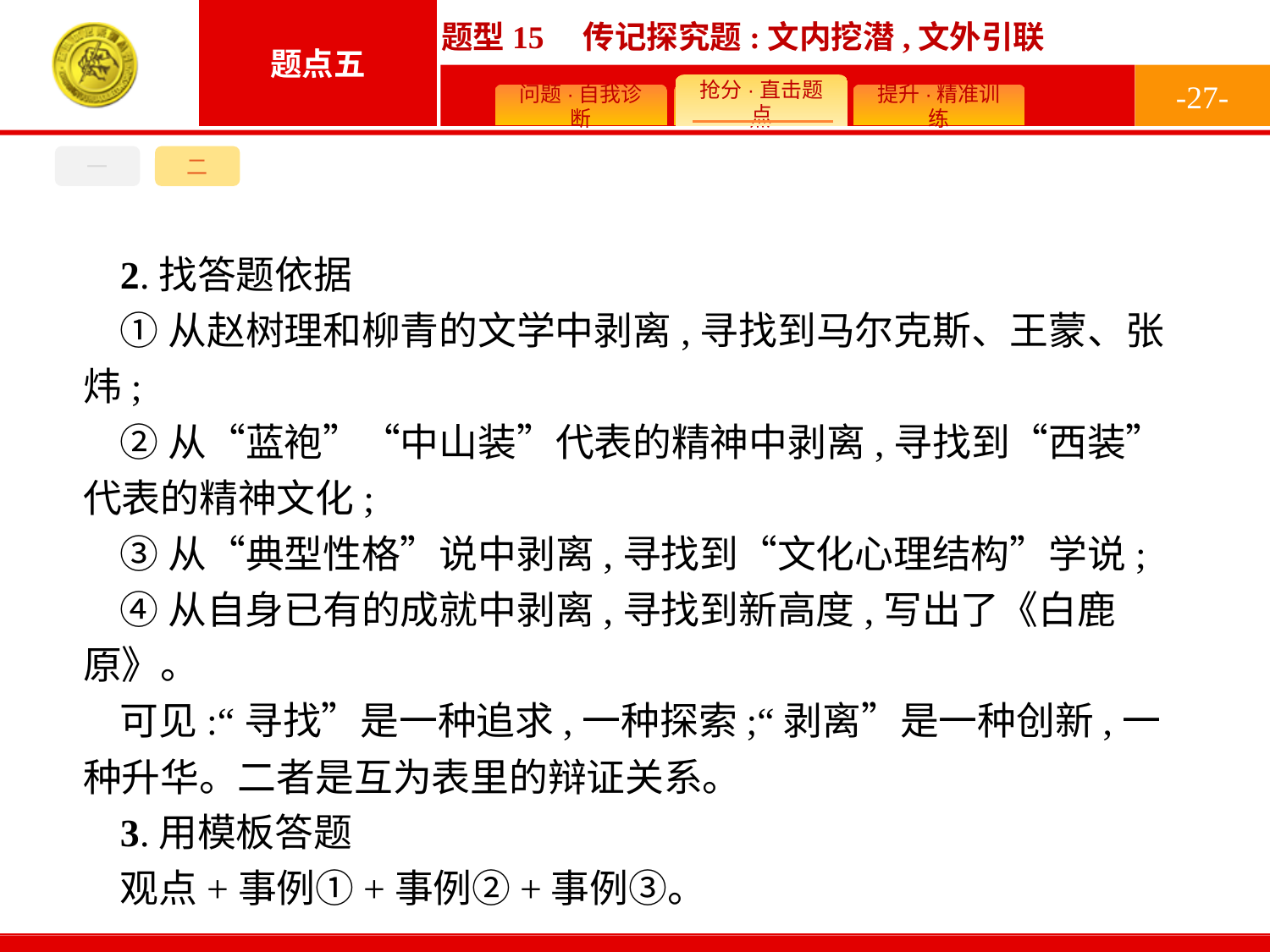

-27-
一
二
2.找答题依据
①从赵树理和柳青的文学中剥离,寻找到马尔克斯、王蒙、张炜;
②从“蓝袍”“中山装”代表的精神中剥离,寻找到“西装”代表的精神文化;
③从“典型性格”说中剥离,寻找到“文化心理结构”学说;
④从自身已有的成就中剥离,寻找到新高度,写出了《白鹿原》。
可见:“寻找”是一种追求,一种探索;“剥离”是一种创新,一种升华。二者是互为表里的辩证关系。
3.用模板答题
观点+事例①+事例②+事例③。